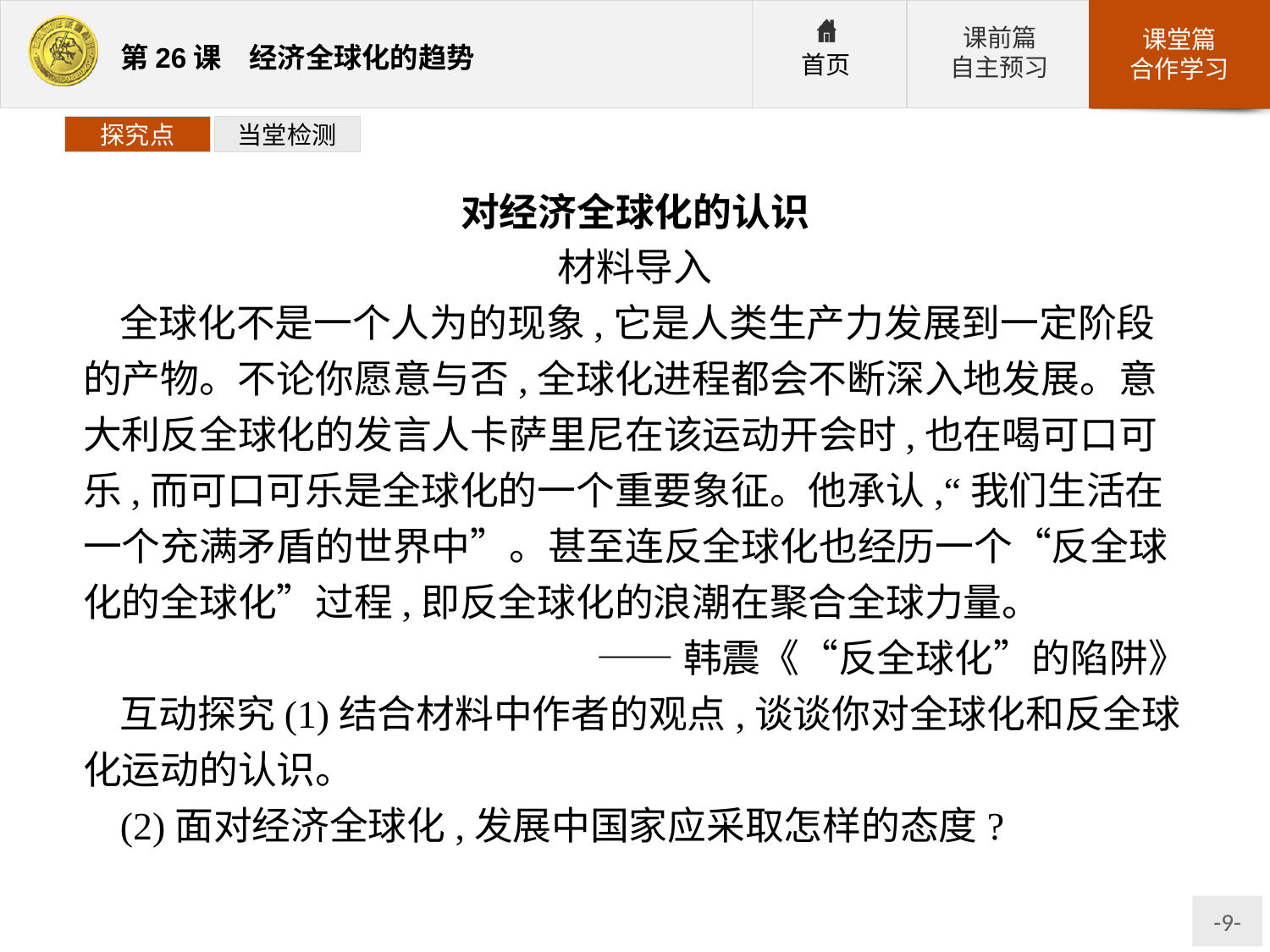

探究点
当堂检测
对经济全球化的认识
材料导入
全球化不是一个人为的现象,它是人类生产力发展到一定阶段的产物。不论你愿意与否,全球化进程都会不断深入地发展。意大利反全球化的发言人卡萨里尼在该运动开会时,也在喝可口可乐,而可口可乐是全球化的一个重要象征。他承认,“我们生活在一个充满矛盾的世界中”。甚至连反全球化也经历一个“反全球化的全球化”过程,即反全球化的浪潮在聚合全球力量。
——韩震《“反全球化”的陷阱》
互动探究(1)结合材料中作者的观点,谈谈你对全球化和反全球化运动的认识。
(2)面对经济全球化,发展中国家应采取怎样的态度?